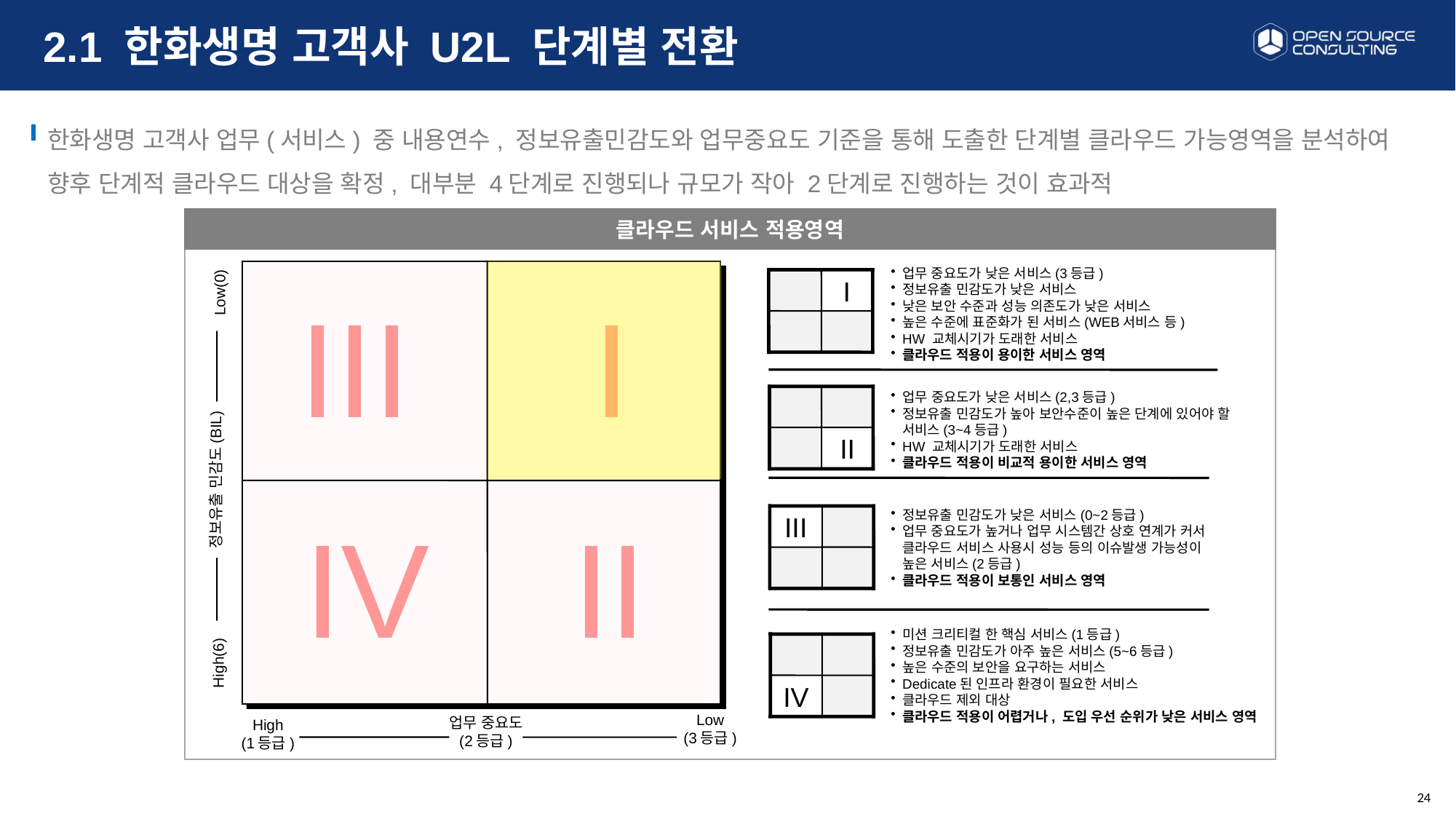

2. U2L 기본설계
Ⅲ. 현황 분석
한화생명 고객사 업무(서비스) 중 내용연수, 정보유출민감도와 업무중요도 기준을 통해 도출한 단계별 클라우드 가능영역을 분석하여 향후 단계적 클라우드 대상을 확정, 대부분 4단계로 진행되나 규모가 작아 2단계로 진행하는 것이 효과적
# 2.1 한화생명 고객사 U2L 단계별 전환
한화생명 고객사 업무(서비스) 중 내용연수, 정보유출민감도와 업무중요도 기준을 통해 도출한 단계별 클라우드 가능영역을 분석하여 향후 단계적 클라우드 대상을 확정, 대부분 4단계로 진행되나 규모가 작아 2단계로 진행하는 것이 효과적

클라우드 서비스 적용영역

업무 중요도가 낮은 서비스(3등급)
정보유출 민감도가 낮은 서비스
낮은 보안 수준과 성능 의존도가 낮은 서비스
높은 수준에 표준화가 된 서비스(WEB서비스 등)
HW 교체시기가 도래한 서비스
클라우드 적용이 용이한 서비스 영역

I
Low(0)
III
I

업무 중요도가 낮은 서비스(2,3등급)
정보유출 민감도가 높아 보안수준이 높은 단계에 있어야 할 서비스(3~4등급)
HW 교체시기가 도래한 서비스
클라우드 적용이 비교적 용이한 서비스 영역

II
정보유출 민감도(BIL)

IV
II
정보유출 민감도가 낮은 서비스(0~2등급)
업무 중요도가 높거나 업무 시스템간 상호 연계가 커서 클라우드 서비스 사용시 성능 등의 이슈발생 가능성이 높은 서비스(2등급)
클라우드 적용이 보통인 서비스 영역

III

미션 크리티컬 한 핵심 서비스(1등급)
정보유출 민감도가 아주 높은 서비스(5~6등급)
높은 수준의 보안을 요구하는 서비스
Dedicate된 인프라 환경이 필요한 서비스
클라우드 제외 대상
클라우드 적용이 어렵거나, 도입 우선 순위가 낮은 서비스 영역

High(6)

IV
Low
(3등급)
High
(1등급)
업무 중요도
(2등급)